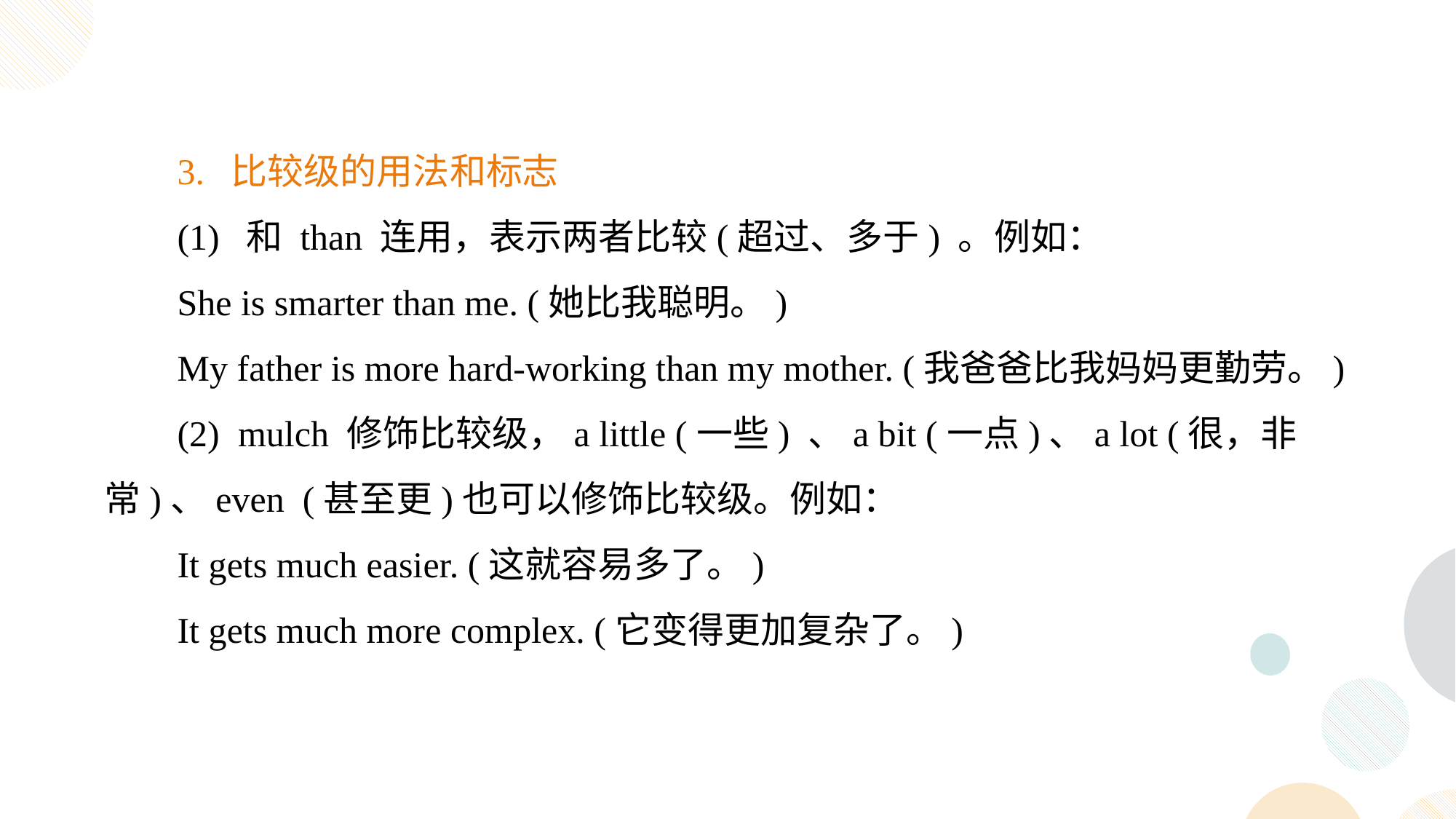

3.  比较级的用法和标志
(1)  和 than 连用，表示两者比较(超过、多于) 。例如：
She is smarter than me. (她比我聪明。)
My father is more hard-working than my mother. (我爸爸比我妈妈更勤劳。)
(2)  mulch 修饰比较级，a little (一些) 、a bit (一点)、a lot (很，非常)、even  (甚至更)也可以修饰比较级。例如：
It gets much easier. (这就容易多了。)
It gets much more complex. (它变得更加复杂了。)